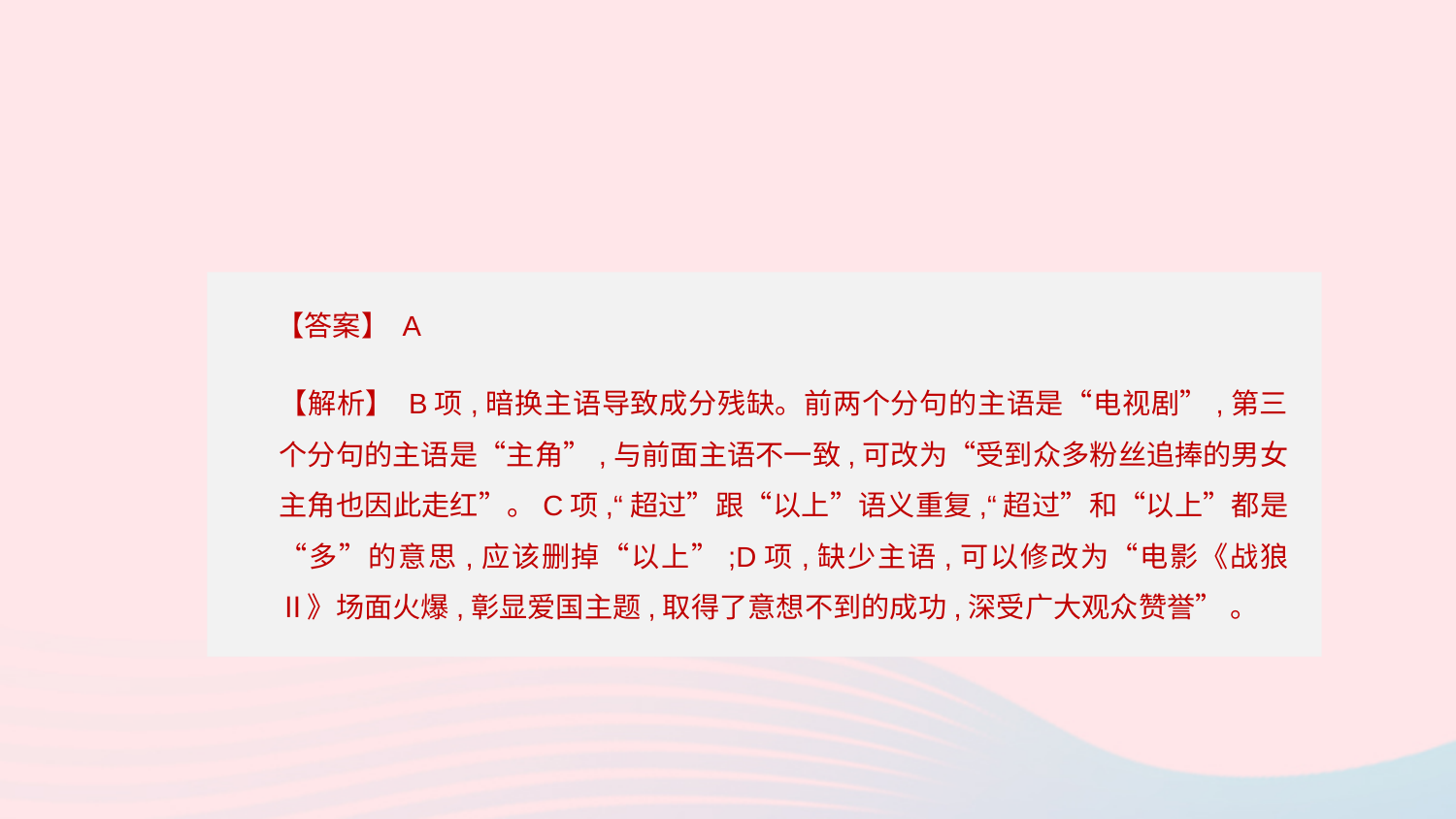

【答案】 A
【解析】 B项,暗换主语导致成分残缺。前两个分句的主语是“电视剧”,第三个分句的主语是“主角”,与前面主语不一致,可改为“受到众多粉丝追捧的男女主角也因此走红”。C项,“超过”跟“以上”语义重复,“超过”和“以上”都是“多”的意思,应该删掉“以上”;D项,缺少主语,可以修改为“电影《战狼Ⅱ》场面火爆,彰显爱国主题,取得了意想不到的成功,深受广大观众赞誉” 。